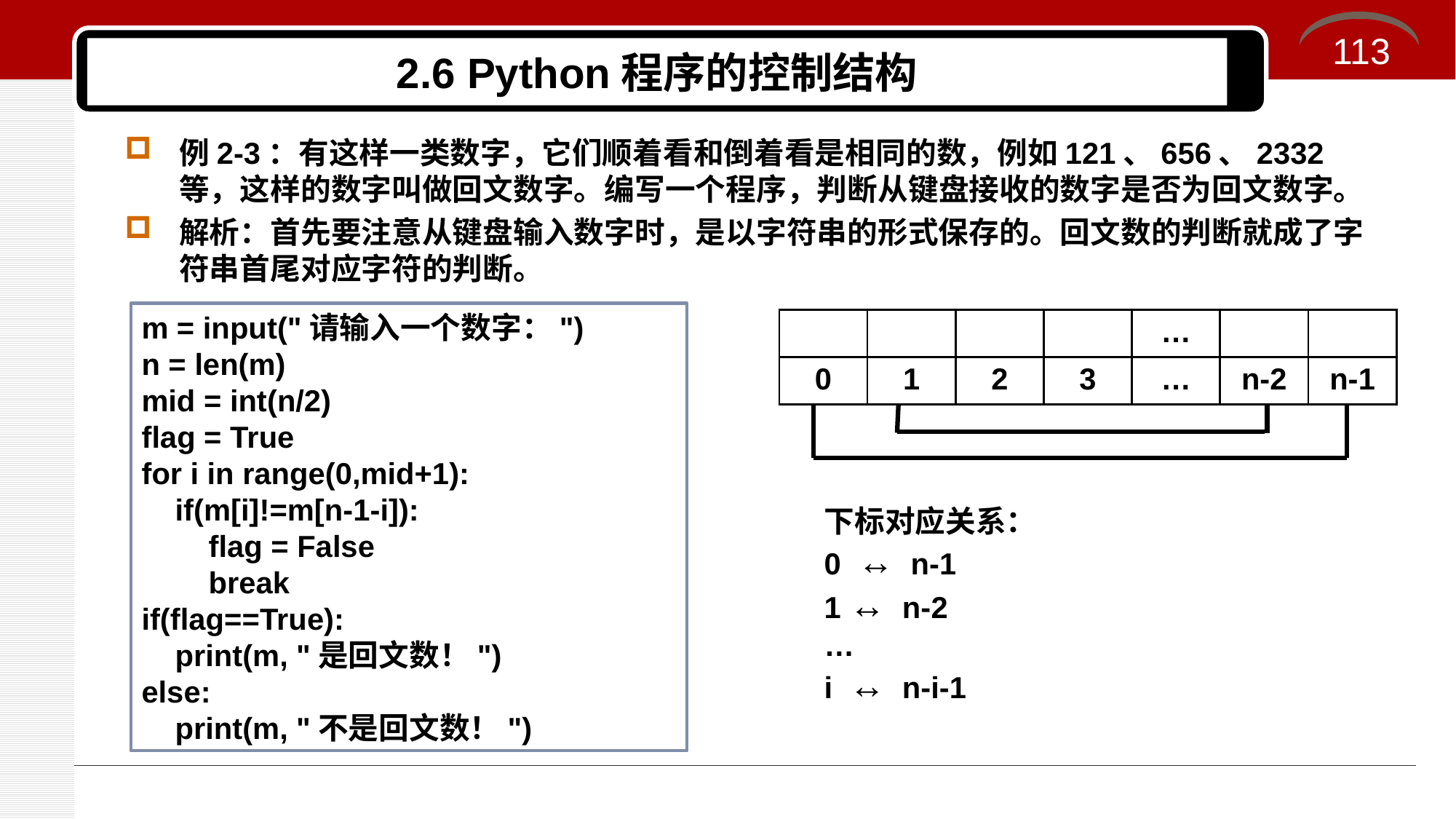

113
# 2.6 Python程序的控制结构
例2-3：有这样一类数字，它们顺着看和倒着看是相同的数，例如121、656、2332等，这样的数字叫做回文数字。编写一个程序，判断从键盘接收的数字是否为回文数字。
解析：首先要注意从键盘输入数字时，是以字符串的形式保存的。回文数的判断就成了字符串首尾对应字符的判断。
m = input("请输入一个数字：")
n = len(m)
mid = int(n/2)
flag = True
for i in range(0,mid+1):
    if(m[i]!=m[n-1-i]):
        flag = False
        break
if(flag==True):
    print(m, "是回文数！")
else:
    print(m, "不是回文数！")
|  |  |  |  | … |  |  |
| --- | --- | --- | --- | --- | --- | --- |
| 0 | 1 | 2 | 3 | … | n-2 | n-1 |
下标对应关系：
0  ↔  n-1
1 ↔  n-2
…
i  ↔  n-i-1